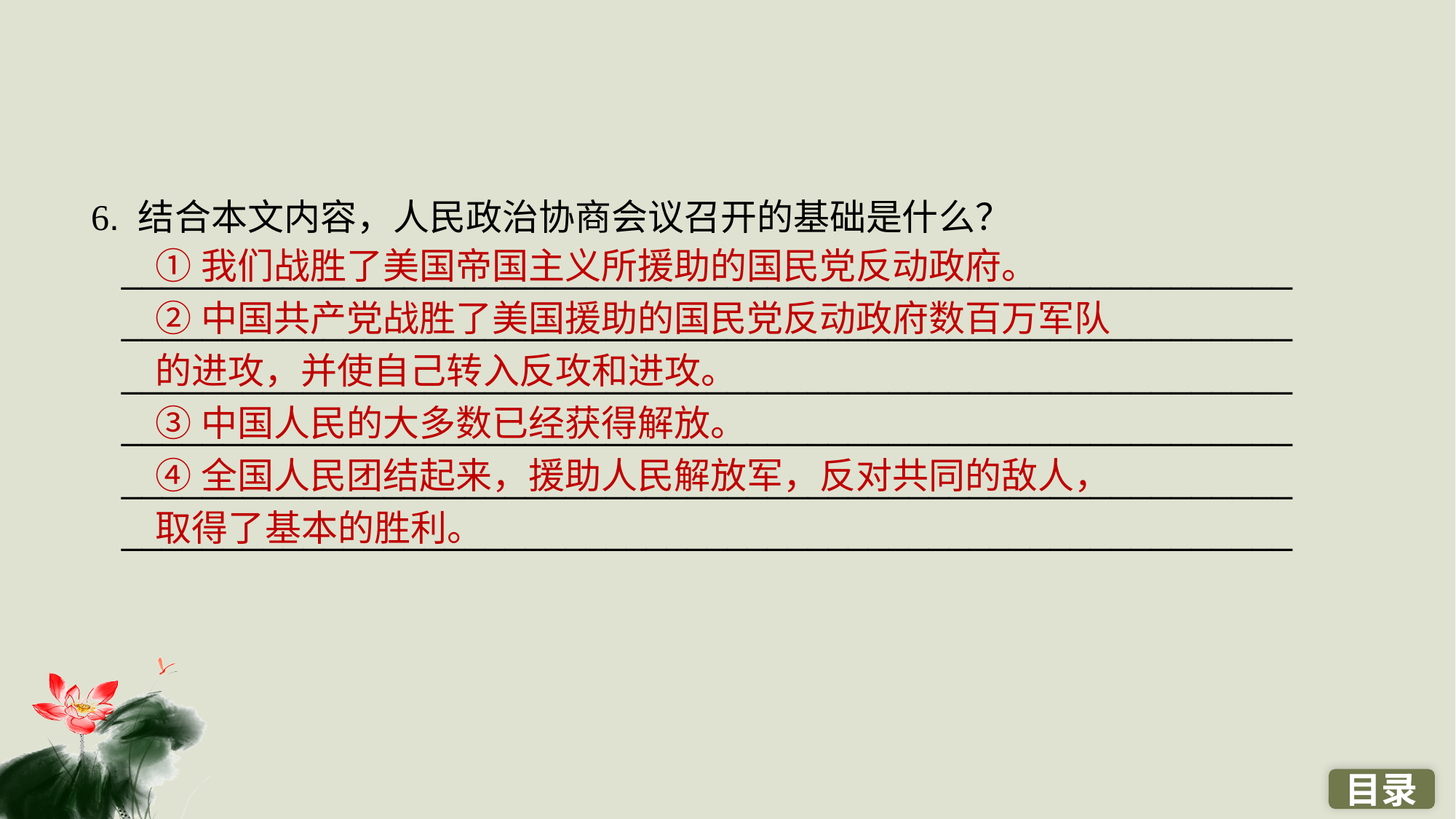

6. 结合本文内容，人民政治协商会议召开的基础是什么？
   __________________________________________________________
   __________________________________________________________
   __________________________________________________________
   __________________________________________________________
   __________________________________________________________
   __________________________________________________________

①我们战胜了美国帝国主义所援助的国民党反动政府。
②中国共产党战胜了美国援助的国民党反动政府数百万军队的进攻，并使自己转入反攻和进攻。
③中国人民的大多数已经获得解放。
④全国人民团结起来，援助人民解放军，反对共同的敌人，取得了基本的胜利。